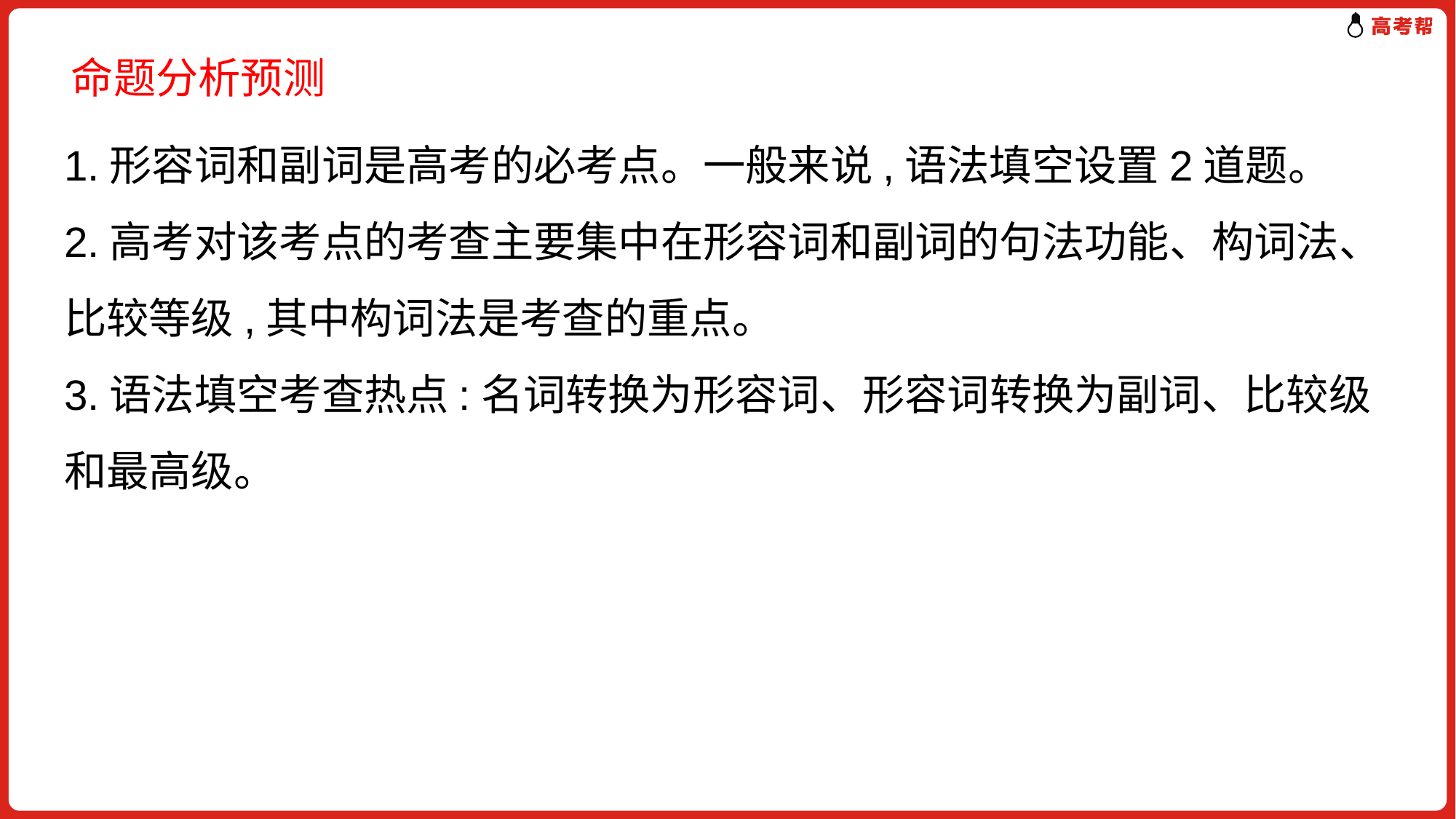

命题分析预测
1.形容词和副词是高考的必考点。一般来说,语法填空设置2道题。
2.高考对该考点的考查主要集中在形容词和副词的句法功能、构词法、比较等级,其中构词法是考查的重点。
3.语法填空考查热点:名词转换为形容词、形容词转换为副词、比较级和最高级。